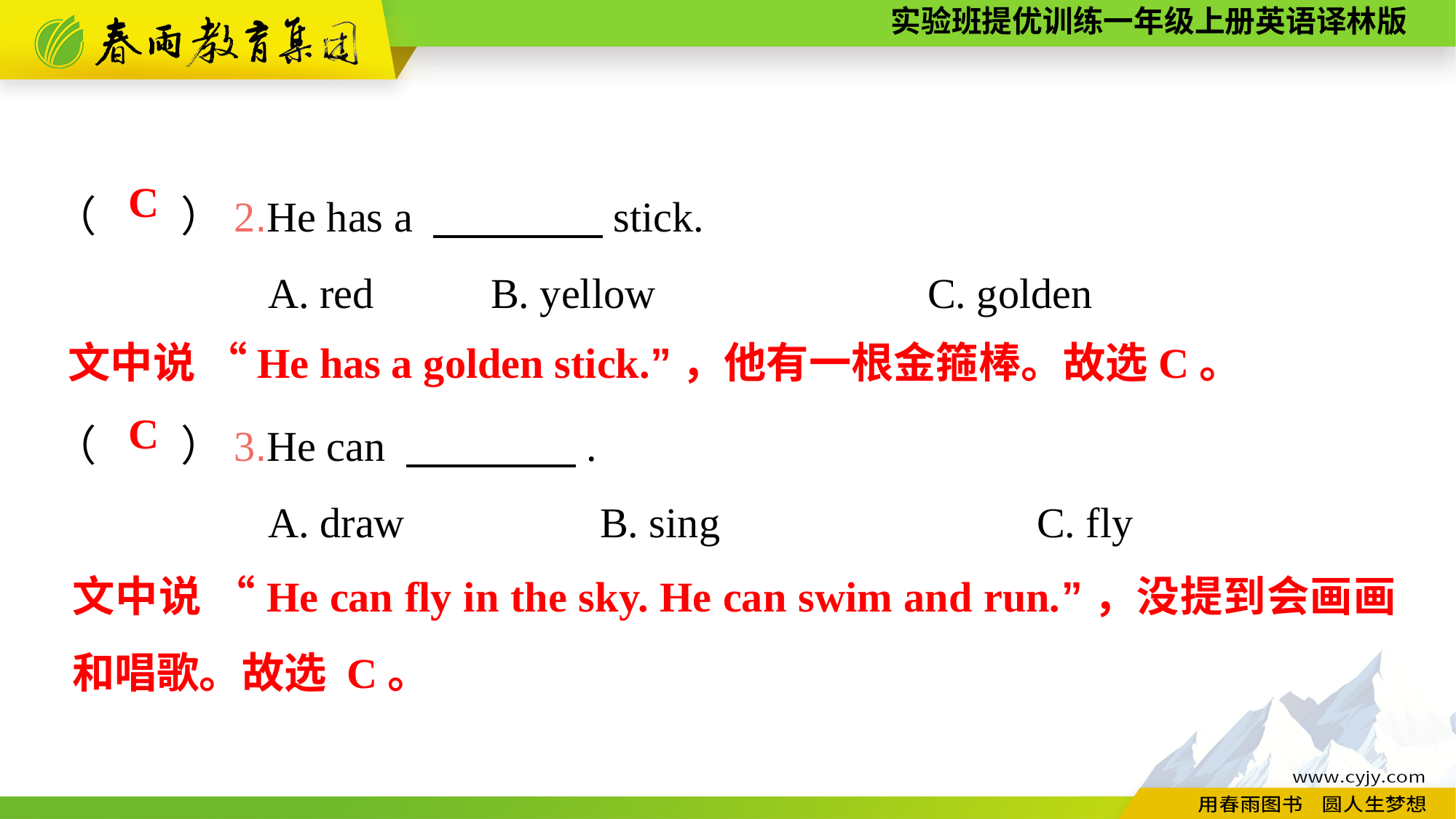

（　　）2.He has a 　　　　stick.
A. red		B. yellow			C. golden

（　　）3.He can 　　　　.
A. draw		B. sing			C. fly
C
文中说 “He has a golden stick.”，他有一根金箍棒。故选C。
C
文中说 “He can fly in the sky. He can swim and run.”，没提到会画画和唱歌。故选 C。